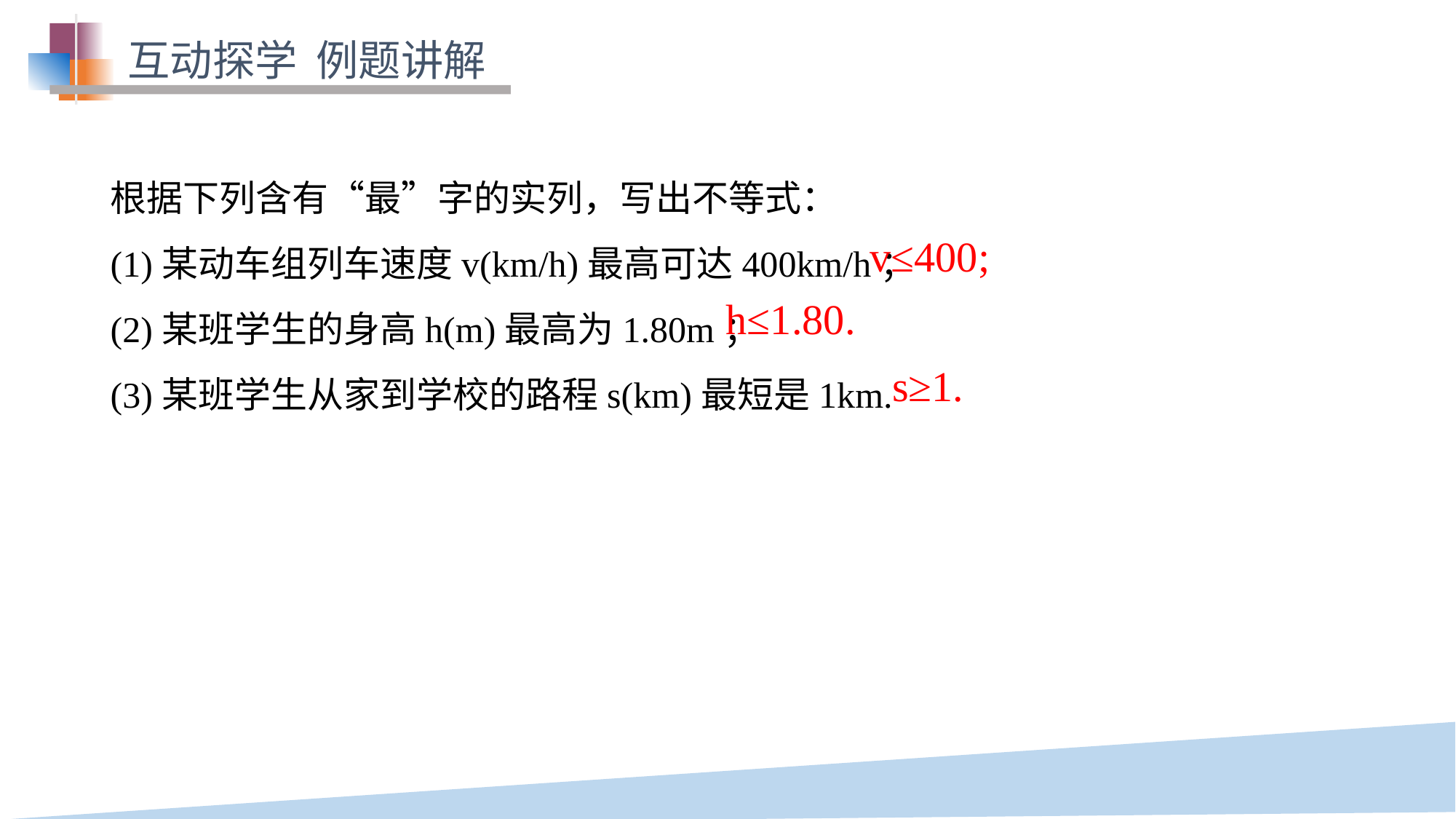

互动探学  例题讲解
根据下列含有“最”字的实列，写出不等式：
(1)某动车组列车速度v(km/h)最高可达400km/h；
(2)某班学生的身高h(m)最高为1.80m；
(3)某班学生从家到学校的路程s(km)最短是1km.

v≤400;
h≤1.80.
s≥1.